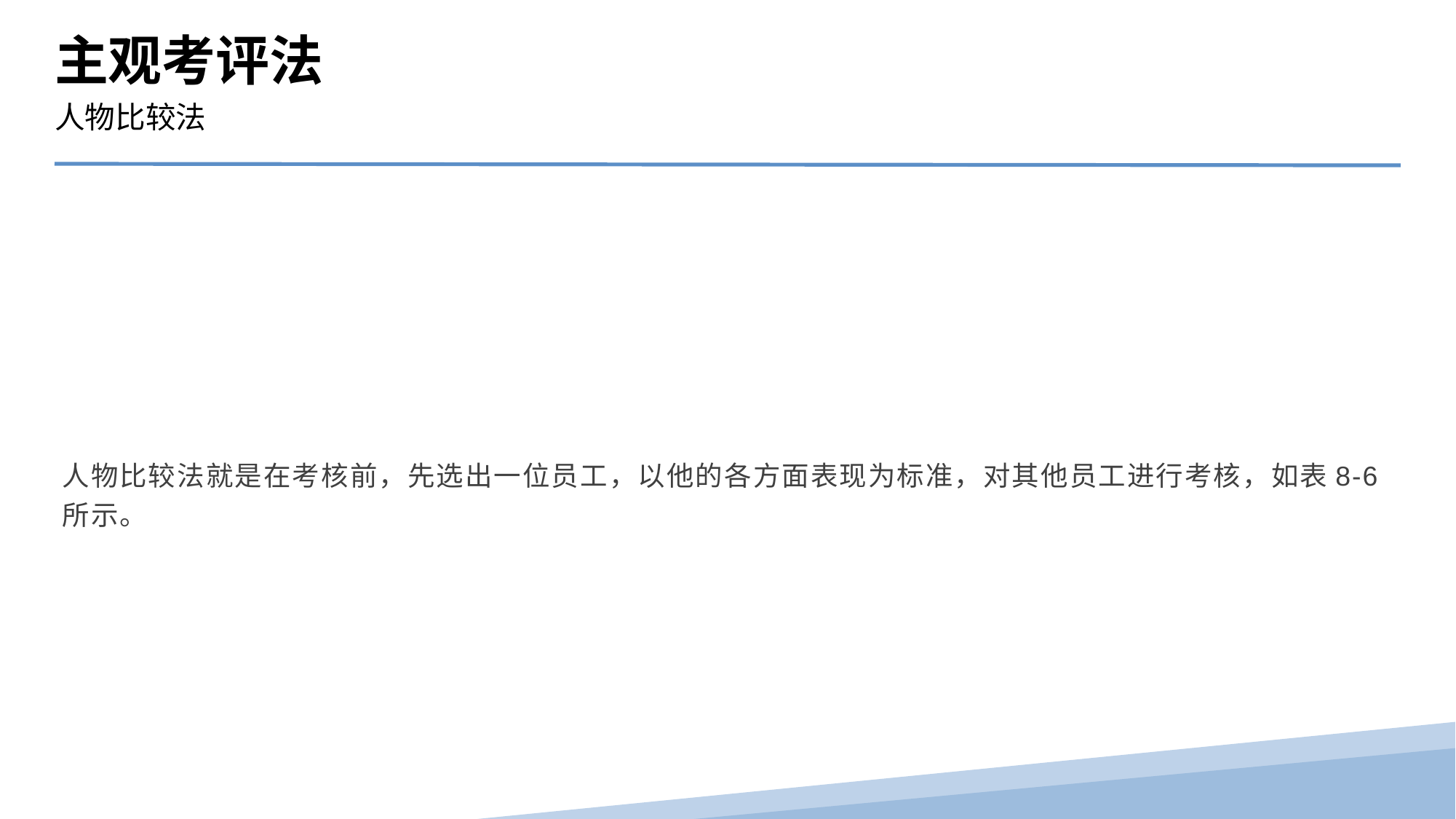

主观考评法
人物比较法
人物比较法就是在考核前，先选出一位员工，以他的各方面表现为标准，对其他员工进行考核，如表8-6所示。